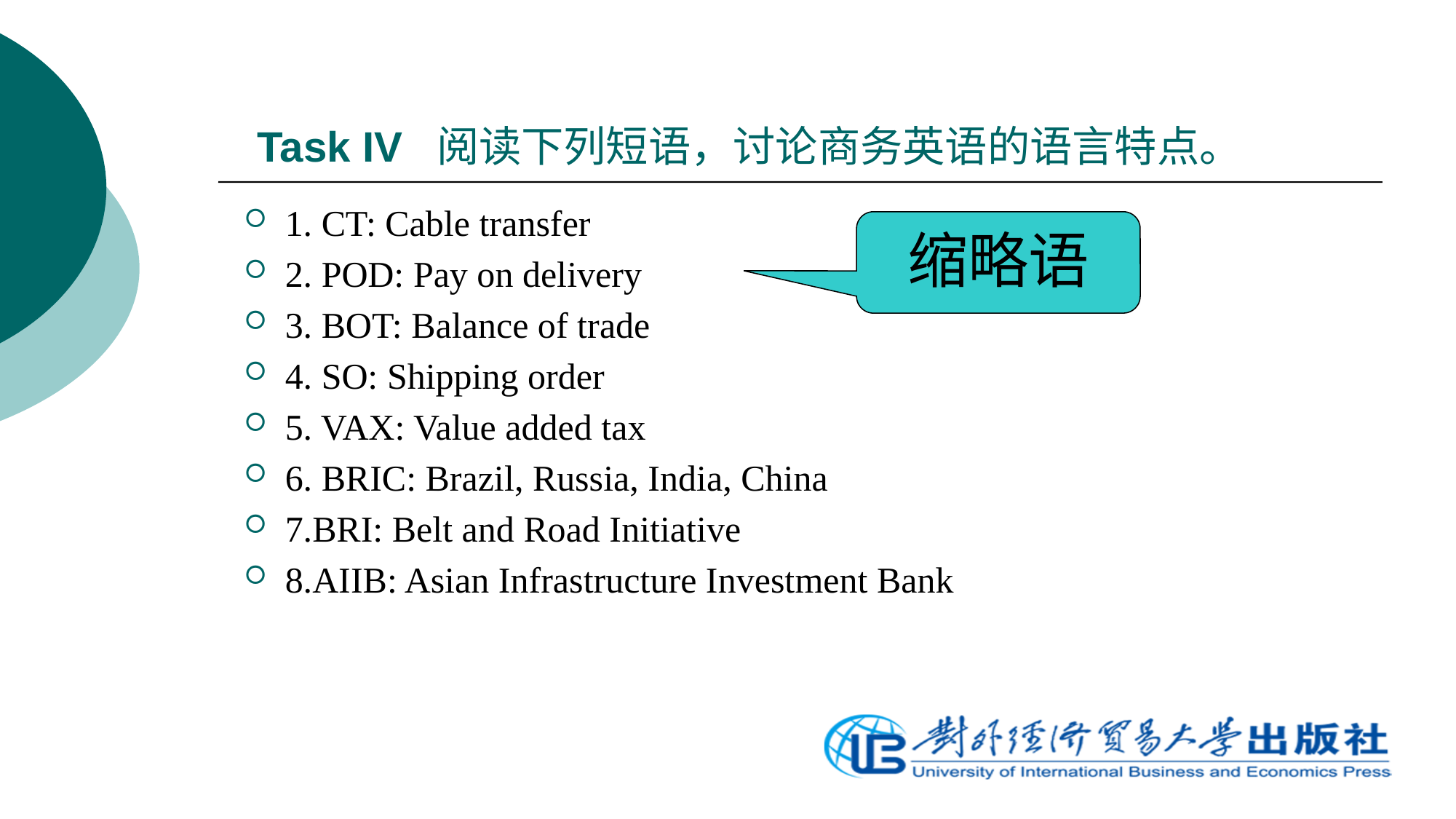

# Task IV  阅读下列短语，讨论商务英语的语言特点。
1. CT: Cable transfer
2. POD: Pay on delivery
3. BOT: Balance of trade
4. SO: Shipping order
5. VAX: Value added tax
6. BRIC: Brazil, Russia, India, China
7.BRI: Belt and Road Initiative
8.AIIB: Asian Infrastructure Investment Bank

缩略语